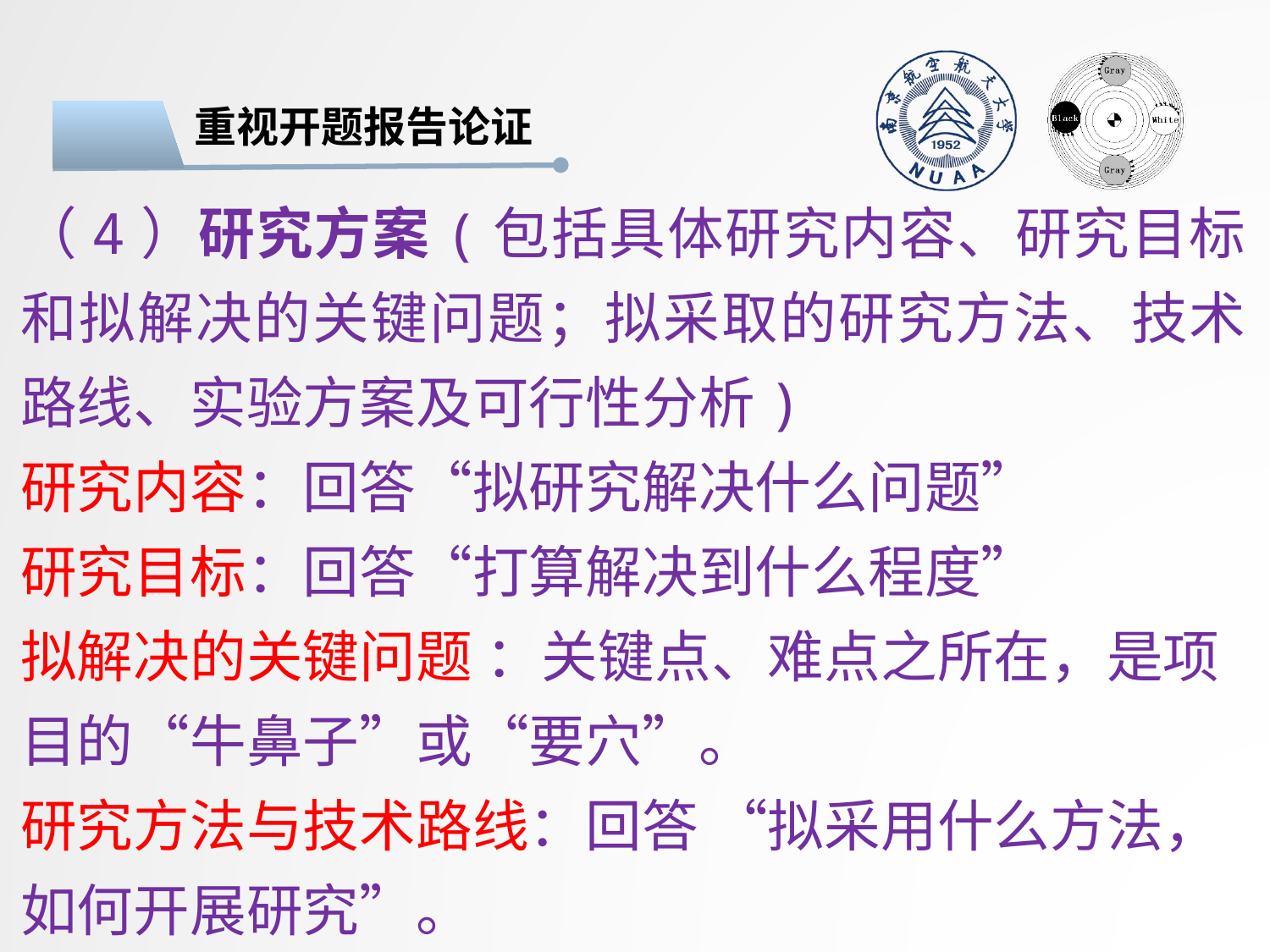

重视开题报告论证
#
（4）研究方案(包括具体研究内容、研究目标和拟解决的关键问题；拟采取的研究方法、技术路线、实验方案及可行性分析)
研究内容：回答“拟研究解决什么问题”
研究目标：回答“打算解决到什么程度”
拟解决的关键问题 ：关键点、难点之所在，是项目的“牛鼻子”或“要穴”。
研究方法与技术路线：回答 “拟采用什么方法，如何开展研究”。